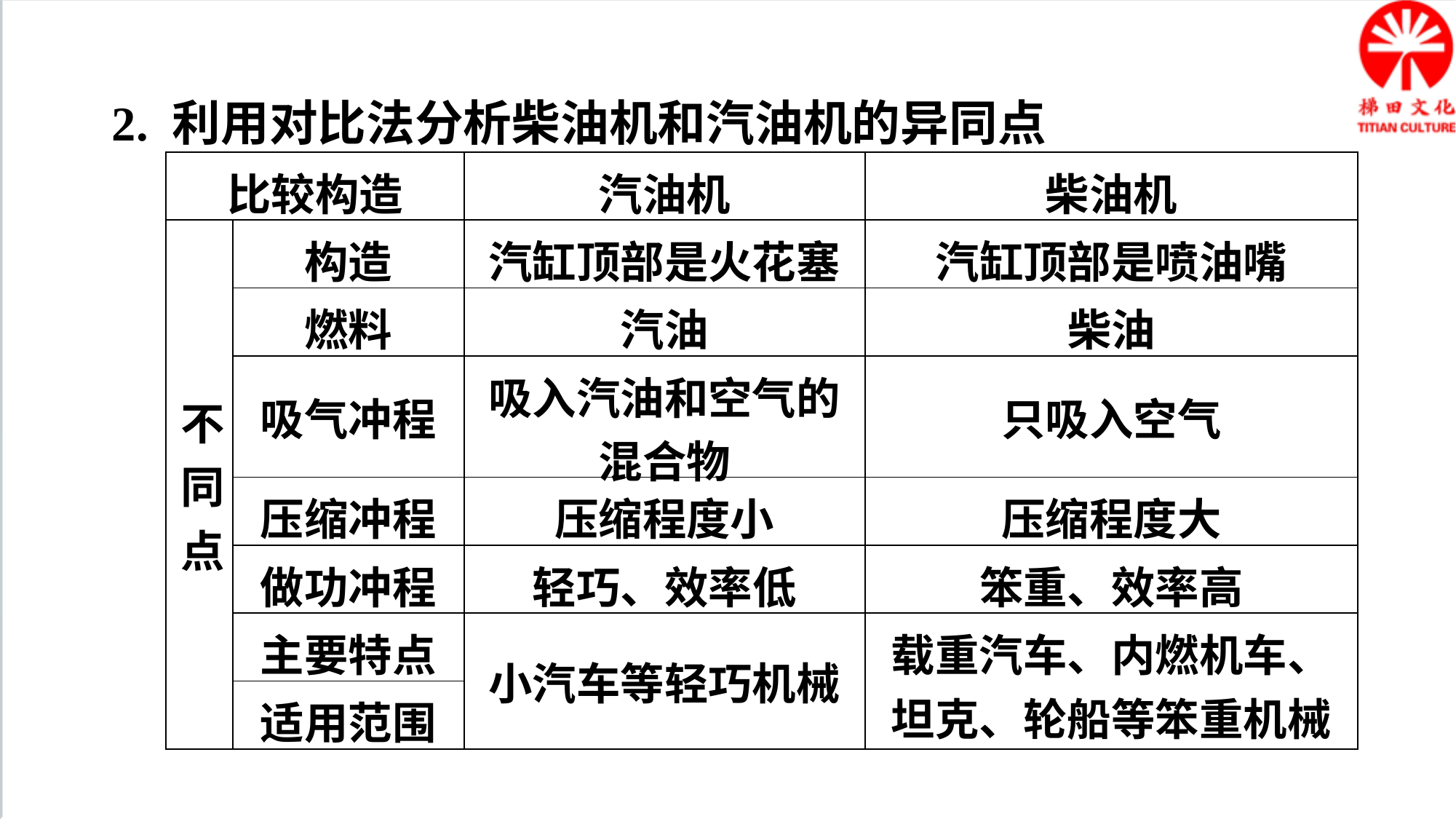

2. 利用对比法分析柴油机和汽油机的异同点
| 比较构造 |  | 汽油机 | 柴油机 |
| --- | --- | --- | --- |
| 不同点 | 构造 | 汽缸顶部是火花塞 | 汽缸顶部是喷油嘴 |
|  | 燃料 | 汽油 | 柴油 |
|  | 吸气冲程 | 吸入汽油和空气的混合物 | 只吸入空气 |
|  | 压缩冲程 | 压缩程度小 | 压缩程度大 |
|  | 做功冲程 | 轻巧、效率低 | 笨重、效率高 |
|  | 主要特点 | 小汽车等轻巧机械 | 载重汽车、内燃机车、坦克、轮船等笨重机械 |
|  | 适用范围 |  |  |